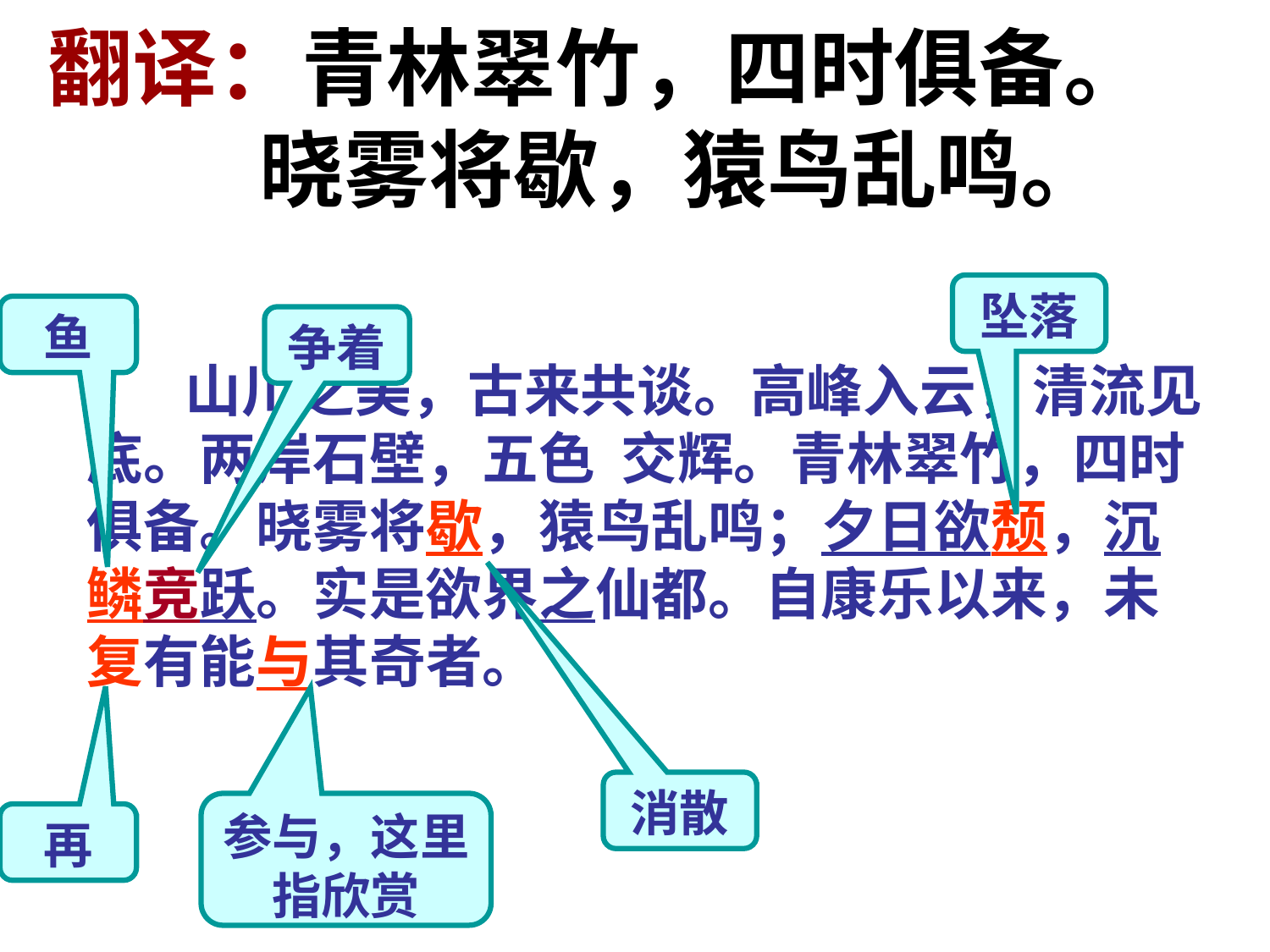

# 翻译：青林翠竹，四时俱备。 晓雾将歇，猿鸟乱鸣。
坠落
鱼
争着
　　山川之美，古来共谈。高峰入云，清流见底。两岸石壁，五色  交辉。青林翠竹，四时俱备。晓雾将歇，猿鸟乱鸣；夕日欲颓，沉鳞竞跃。实是欲界之仙都。自康乐以来，未复有能与其奇者。
消散
参与，这里指欣赏
再